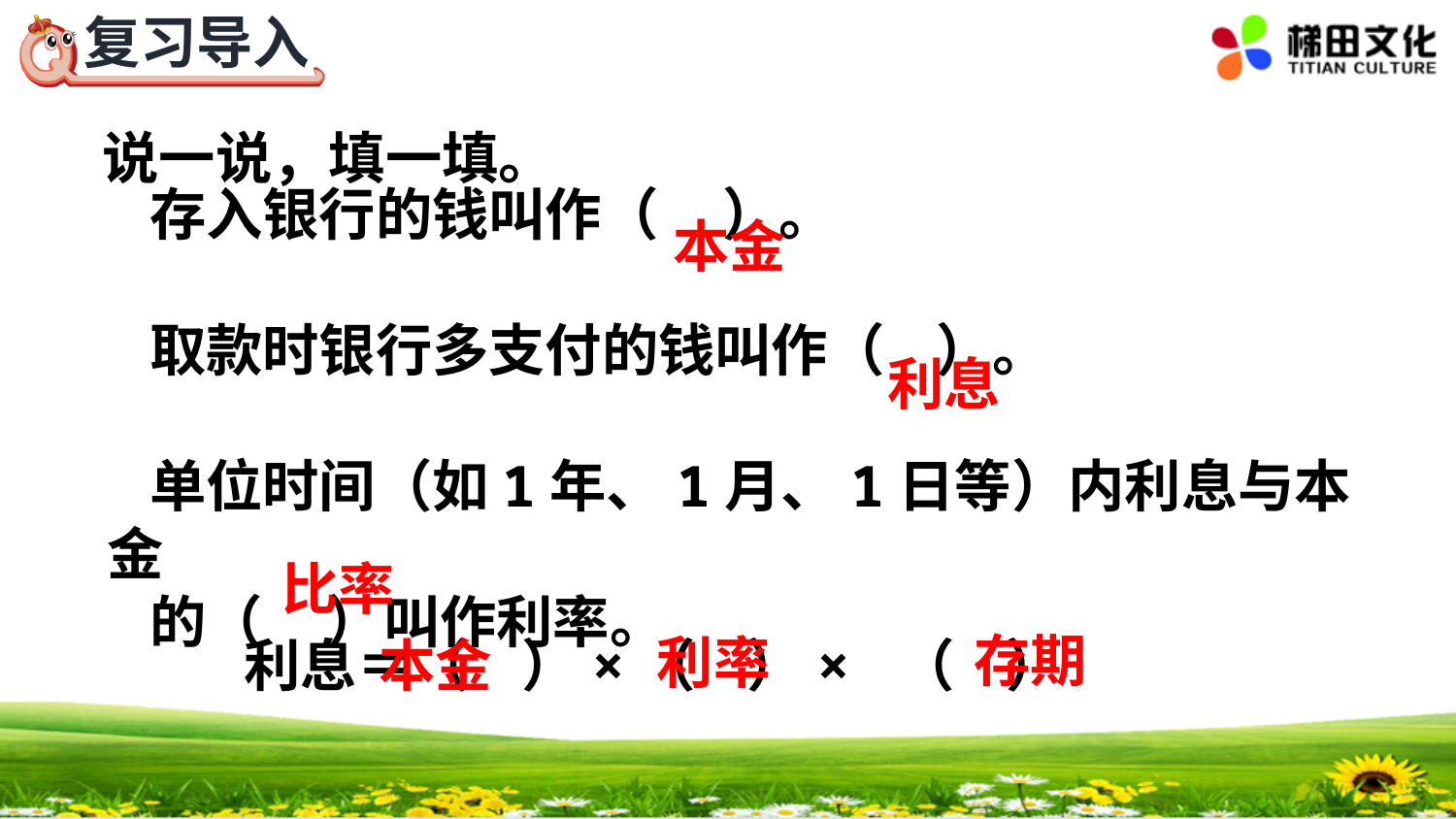

说一说，填一填。
本金
存入银行的钱叫作（     ）。

取款时银行多支付的钱叫作（    ）。

单位时间（如1年、1月、1日等）内利息与本金
的（     ）叫作利率。
利息＝（    ）×（    ）× （    ）
利息
比率
存期
利率
本金